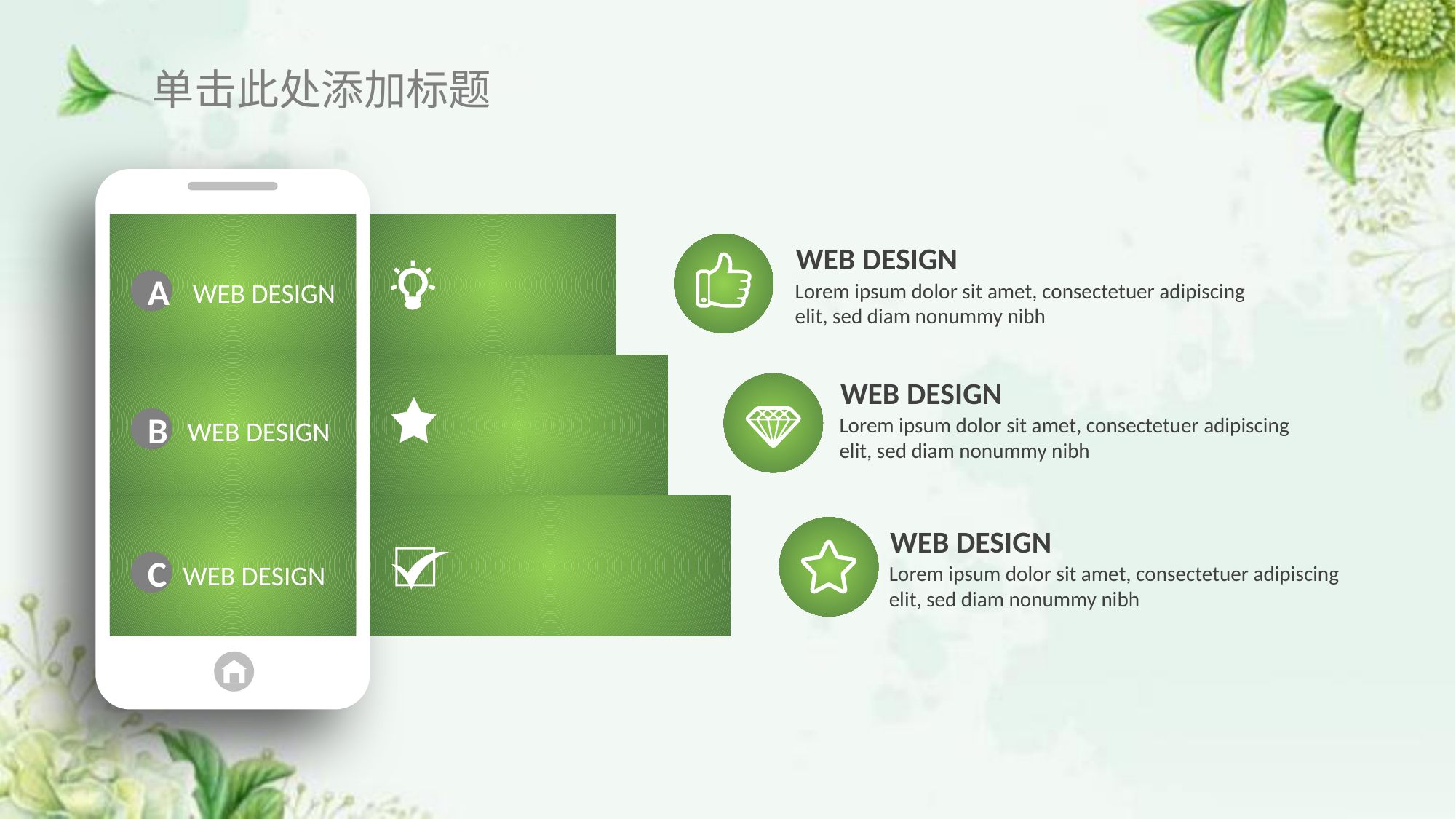

单击此处添加标题

A
WEB DESIGN

B
WEB DESIGN

C
WEB DESIGN

WEB DESIGN
Lorem ipsum dolor sit amet, consectetuer adipiscing elit, sed diam nonummy nibh
WEB DESIGN
Lorem ipsum dolor sit amet, consectetuer adipiscing elit, sed diam nonummy nibh

WEB DESIGN
Lorem ipsum dolor sit amet, consectetuer adipiscing elit, sed diam nonummy nibh